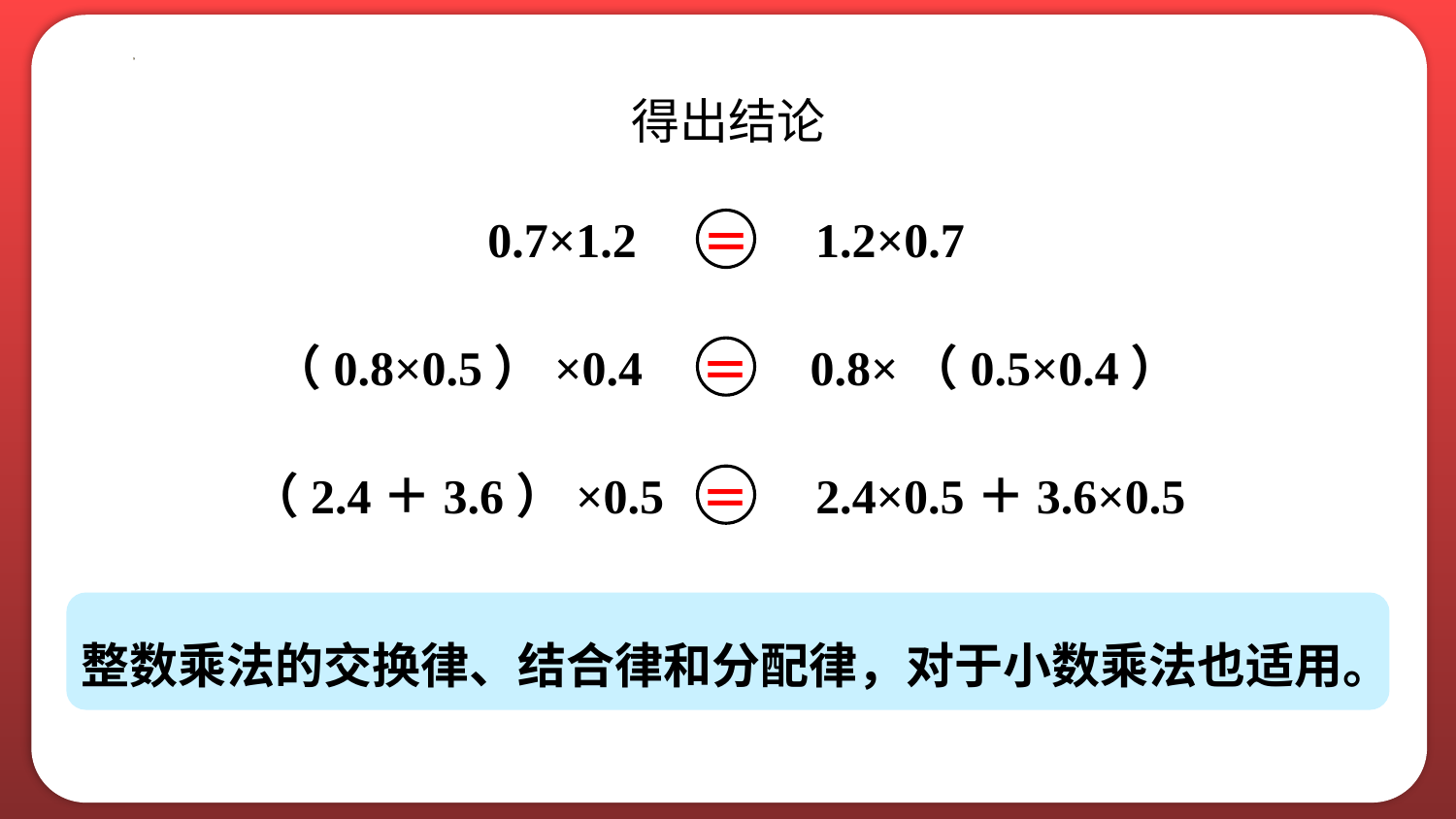

得出结论
0.7×1.2
1.2×0.7

＝
（0.8×0.5）×0.4
0.8×（0.5×0.4）

＝
（2.4＋3.6）×0.5
2.4×0.5＋3.6×0.5

＝

整数乘法的交换律、结合律和分配律，对于小数乘法也适用。